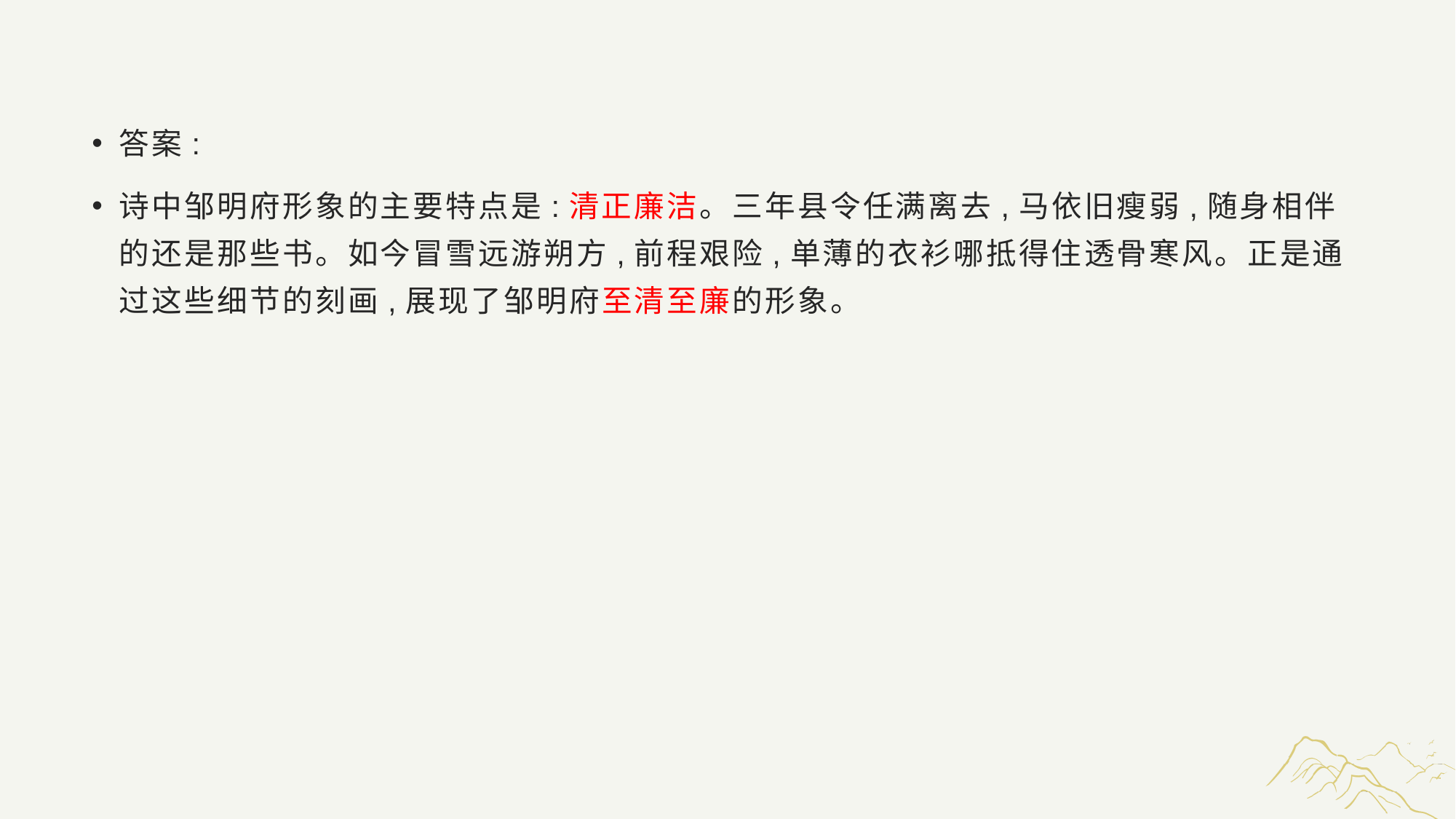

#
答案:
诗中邹明府形象的主要特点是:清正廉洁。三年县令任满离去,马依旧瘦弱,随身相伴的还是那些书。如今冒雪远游朔方,前程艰险,单薄的衣衫哪抵得住透骨寒风。正是通过这些细节的刻画,展现了邹明府至清至廉的形象。